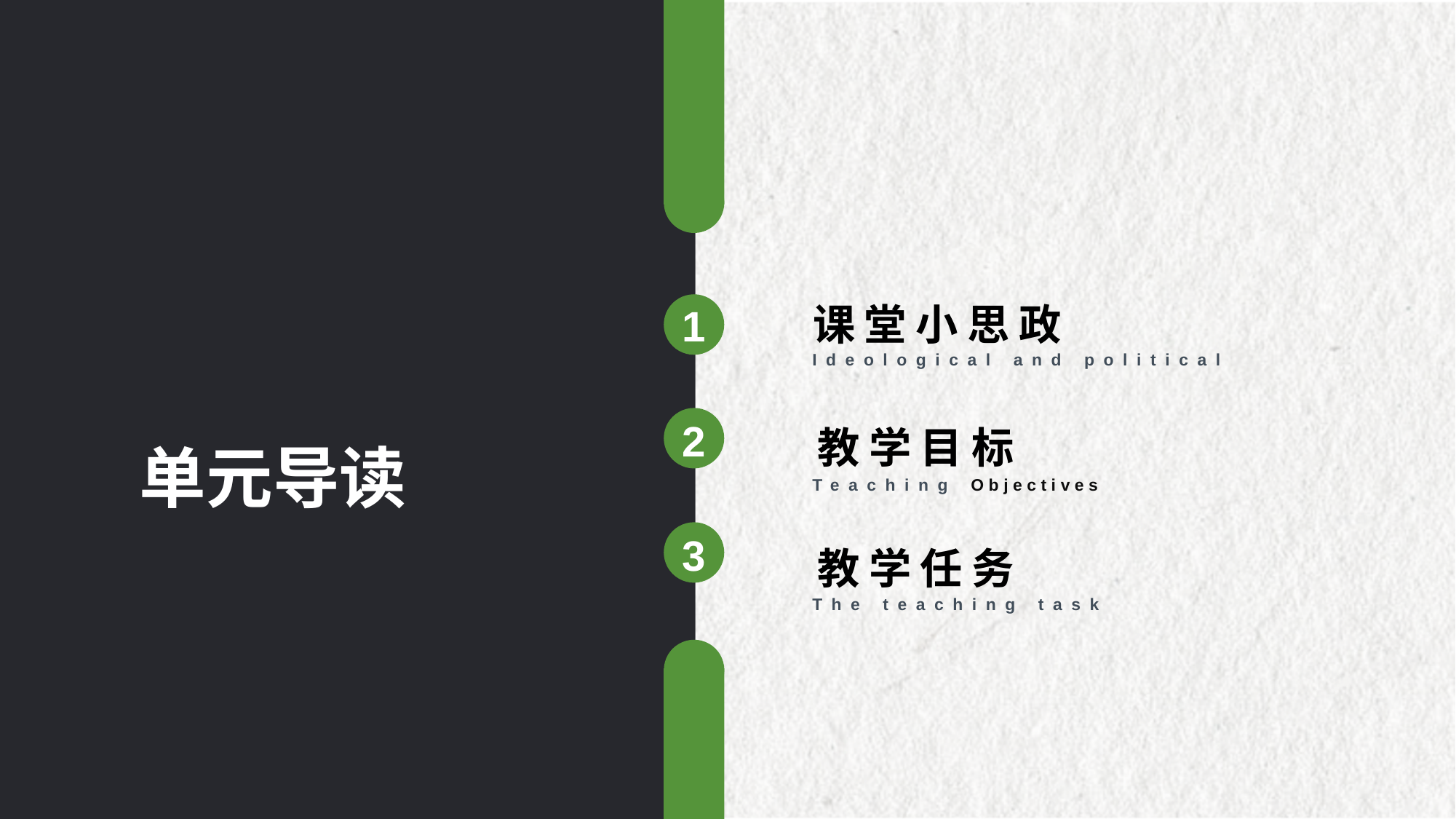

课堂小思政
1

Ideological and political

2
教学目标
Teaching O b j e c t i v e s
单元导读

3
教学任务
The teaching task